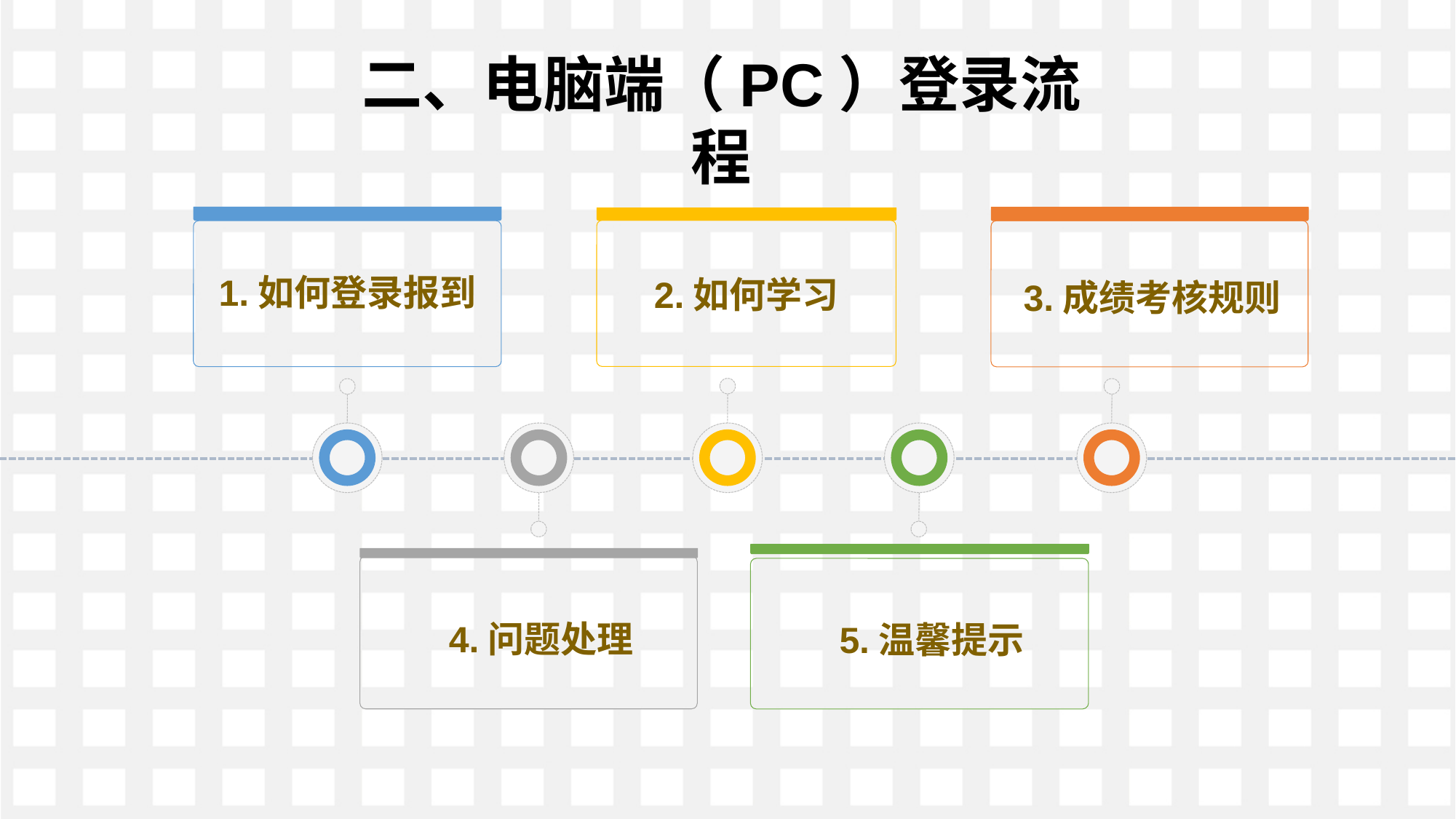

二、电脑端（PC）登录流程

1.如何登录报到

3.成绩考核规则

2.如何学习

4.问题处理
5.温馨提示